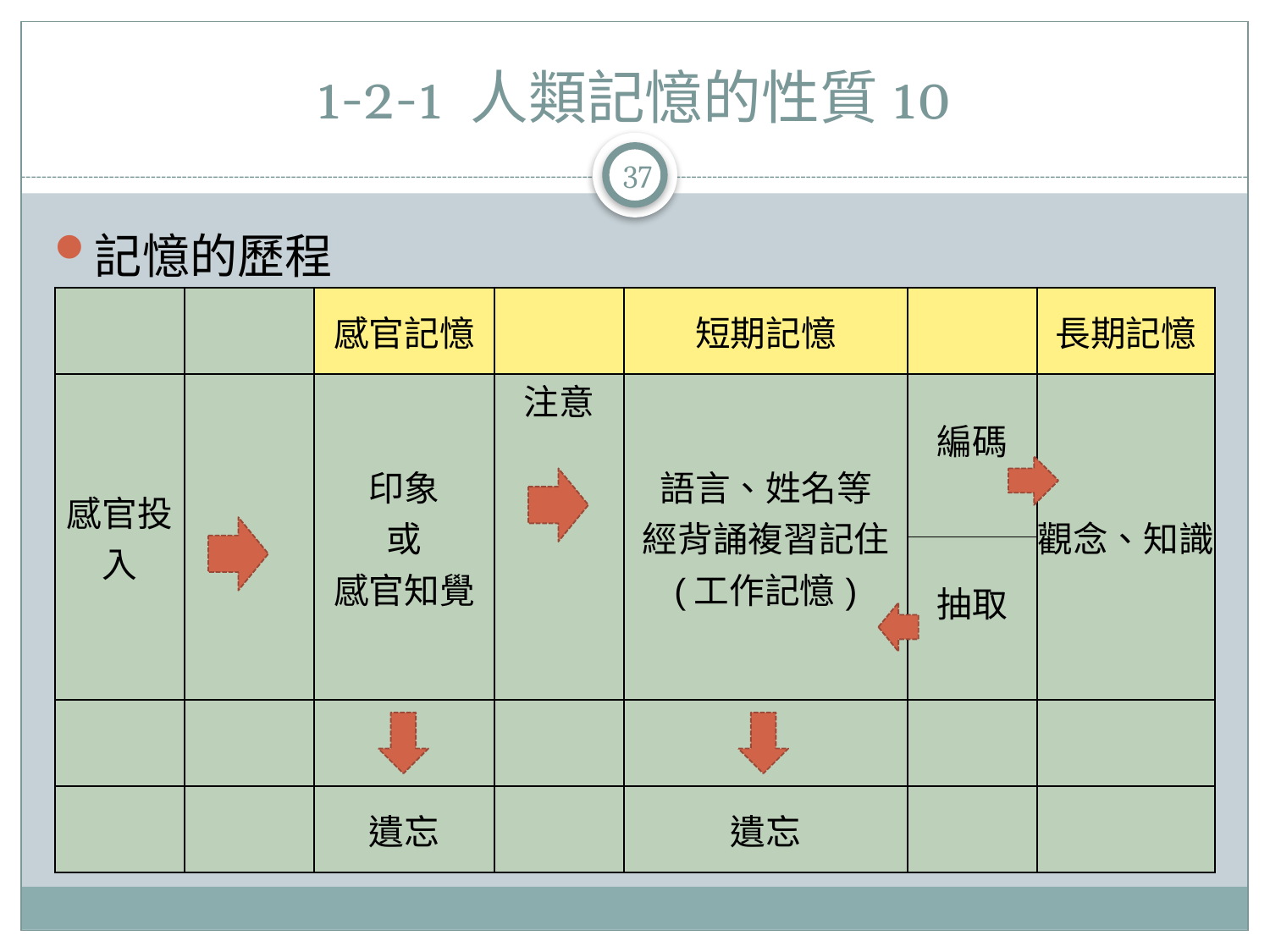

# 1-2-1 人類記憶的性質10
37

記憶的歷程
|  |  | 感官記憶 |  | 短期記憶 |  | 長期記憶 |
| --- | --- | --- | --- | --- | --- | --- |
| 感官投入 |  | 印象 或 感官知覺 | 注意 | 語言、姓名等 經背誦複習記住 (工作記憶) | 編碼 | 觀念、知識 |
|  |  |  |  |  | 抽取 |  |
|  |  |  |  |  |  |  |
|  |  | 遺忘 |  | 遺忘 |  |  |